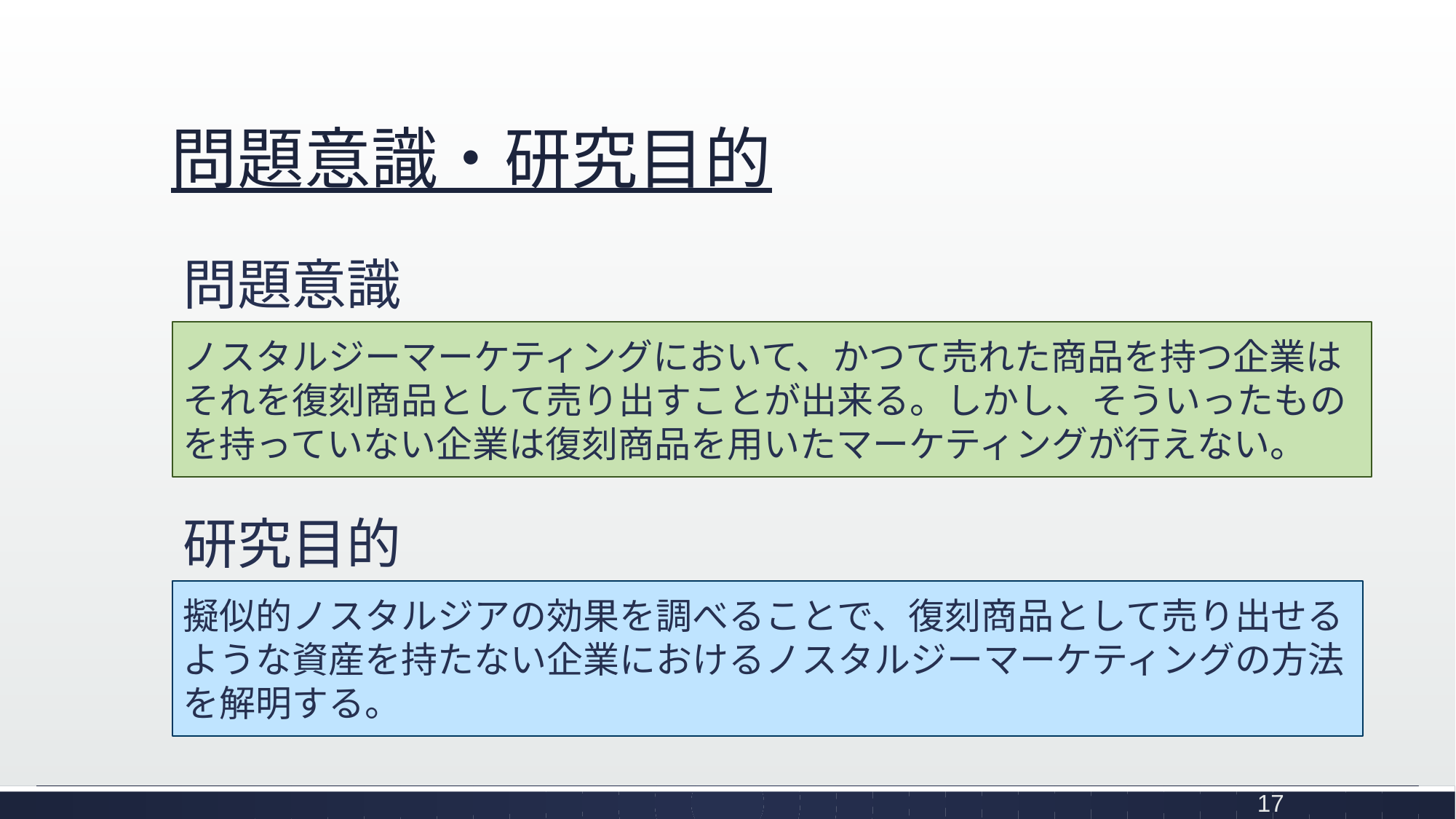

# 問題意識・研究目的
問題意識
ノスタルジーマーケティングにおいて、かつて売れた商品を持つ企業はそれを復刻商品として売り出すことが出来る。しかし、そういったものを持っていない企業は復刻商品を用いたマーケティングが行えない。
研究目的
擬似的ノスタルジアの効果を調べることで、復刻商品として売り出せるような資産を持たない企業におけるノスタルジーマーケティングの方法を解明する。
17